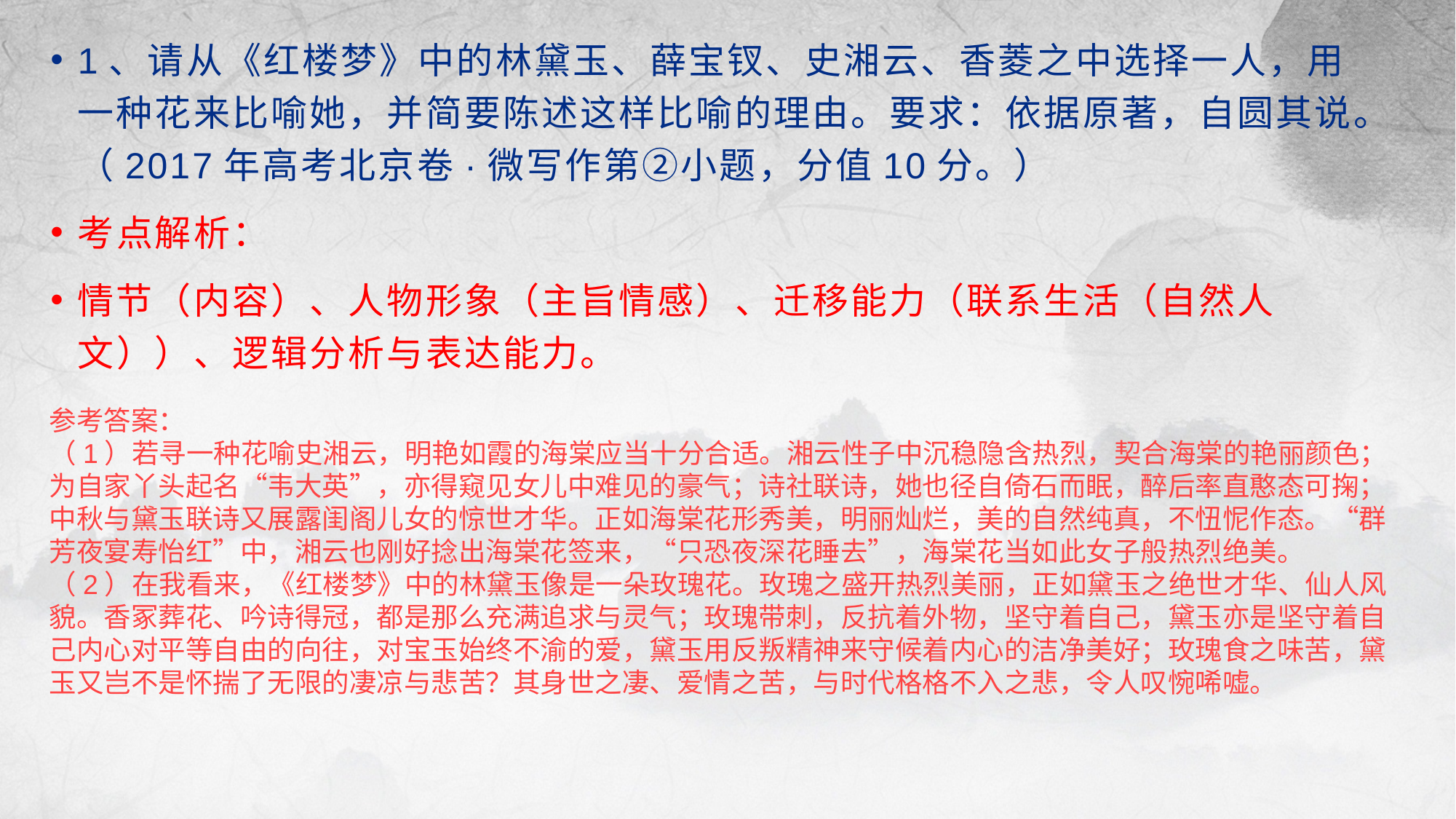

1、请从《红楼梦》中的林黛玉、薛宝钗、史湘云、香菱之中选择一人，用一种花来比喻她，并简要陈述这样比喻的理由。要求：依据原著，自圆其说。（2017年高考北京卷·微写作第②小题，分值10分。）
考点解析：
情节（内容）、人物形象（主旨情感）、迁移能力（联系生活（自然人文））、逻辑分析与表达能力。
参考答案：
（1）若寻一种花喻史湘云，明艳如霞的海棠应当十分合适。湘云性子中沉稳隐含热烈，契合海棠的艳丽颜色；为自家丫头起名“韦大英”，亦得窥见女儿中难见的豪气；诗社联诗，她也径自倚石而眠，醉后率直憨态可掬；中秋与黛玉联诗又展露闺阁儿女的惊世才华。正如海棠花形秀美，明丽灿烂，美的自然纯真，不忸怩作态。“群芳夜宴寿怡红”中，湘云也刚好捻出海棠花签来，“只恐夜深花睡去”，海棠花当如此女子般热烈绝美。
（2）在我看来，《红楼梦》中的林黛玉像是一朵玫瑰花。玫瑰之盛开热烈美丽，正如黛玉之绝世才华、仙人风貌。香冢葬花、吟诗得冠，都是那么充满追求与灵气；玫瑰带刺，反抗着外物，坚守着自己，黛玉亦是坚守着自己内心对平等自由的向往，对宝玉始终不渝的爱，黛玉用反叛精神来守候着内心的洁净美好；玫瑰食之味苦，黛玉又岂不是怀揣了无限的凄凉与悲苦？其身世之凄、爱情之苦，与时代格格不入之悲，令人叹惋唏嘘。